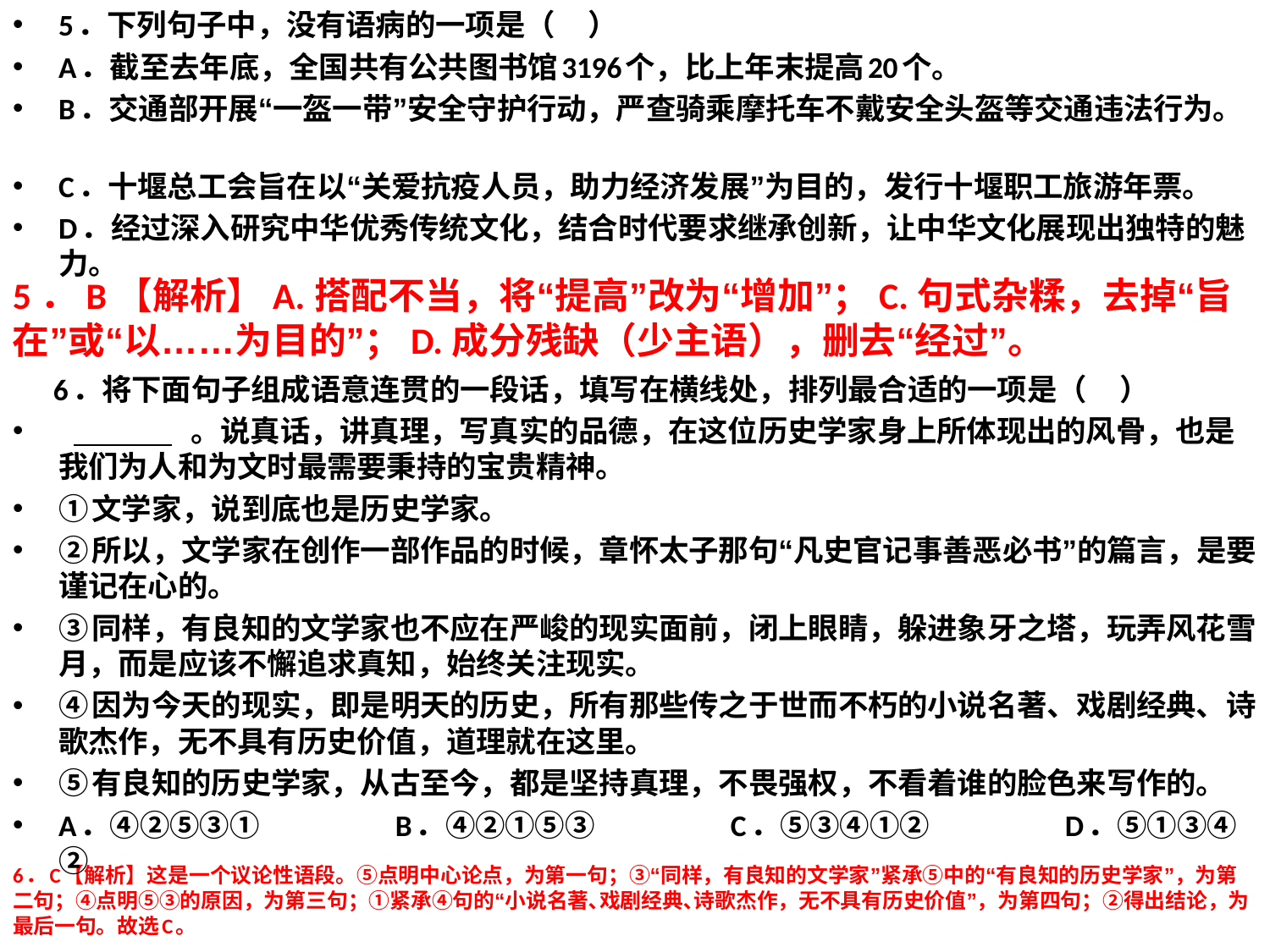

5．下列句子中，没有语病的一项是（    ）
A．截至去年底，全国共有公共图书馆3196个，比上年末提高20个。
B．交通部开展“一盔一带”安全守护行动，严查骑乘摩托车不戴安全头盔等交通违法行为。
C．十堰总工会旨在以“关爱抗疫人员，助力经济发展”为目的，发行十堰职工旅游年票。
D．经过深入研究中华优秀传统文化，结合时代要求继承创新，让中华文化展现出独特的魅力。

      6．将下面句子组成语意连贯的一段话，填写在横线处，排列最合适的一项是（    ）
         。说真话，讲真理，写真实的品德，在这位历史学家身上所体现出的风骨，也是我们为人和为文时最需要秉持的宝贵精神。
①文学家，说到底也是历史学家。
②所以，文学家在创作一部作品的时候，章怀太子那句“凡史官记事善恶必书”的篇言，是要谨记在心的。
③同样，有良知的文学家也不应在严峻的现实面前，闭上眼睛，躲进象牙之塔，玩弄风花雪月，而是应该不懈追求真知，始终关注现实。
④因为今天的现实，即是明天的历史，所有那些传之于世而不朽的小说名著、戏剧经典、诗歌杰作，无不具有历史价值，道理就在这里。
⑤有良知的历史学家，从古至今，都是坚持真理，不畏强权，不看着谁的脸色来写作的。
A．④②⑤③①                B．④②①⑤③                C．⑤③④①②                D．⑤①③④②
5．B【解析】A.搭配不当，将“提高”改为“增加”；C.句式杂糅，去掉“旨在”或“以……为目的”；D.成分残缺（少主语），删去“经过”。
# 6．C【解析】这是一个议论性语段。⑤点明中心论点，为第一句；③“同样，有良知的文学家”紧承⑤中的“有良知的历史学家”，为第二句；④点明⑤③的原因，为第三句；①紧承④句的“小说名著､戏剧经典､诗歌杰作，无不具有历史价值”，为第四句；②得出结论，为最后一句。故选C。